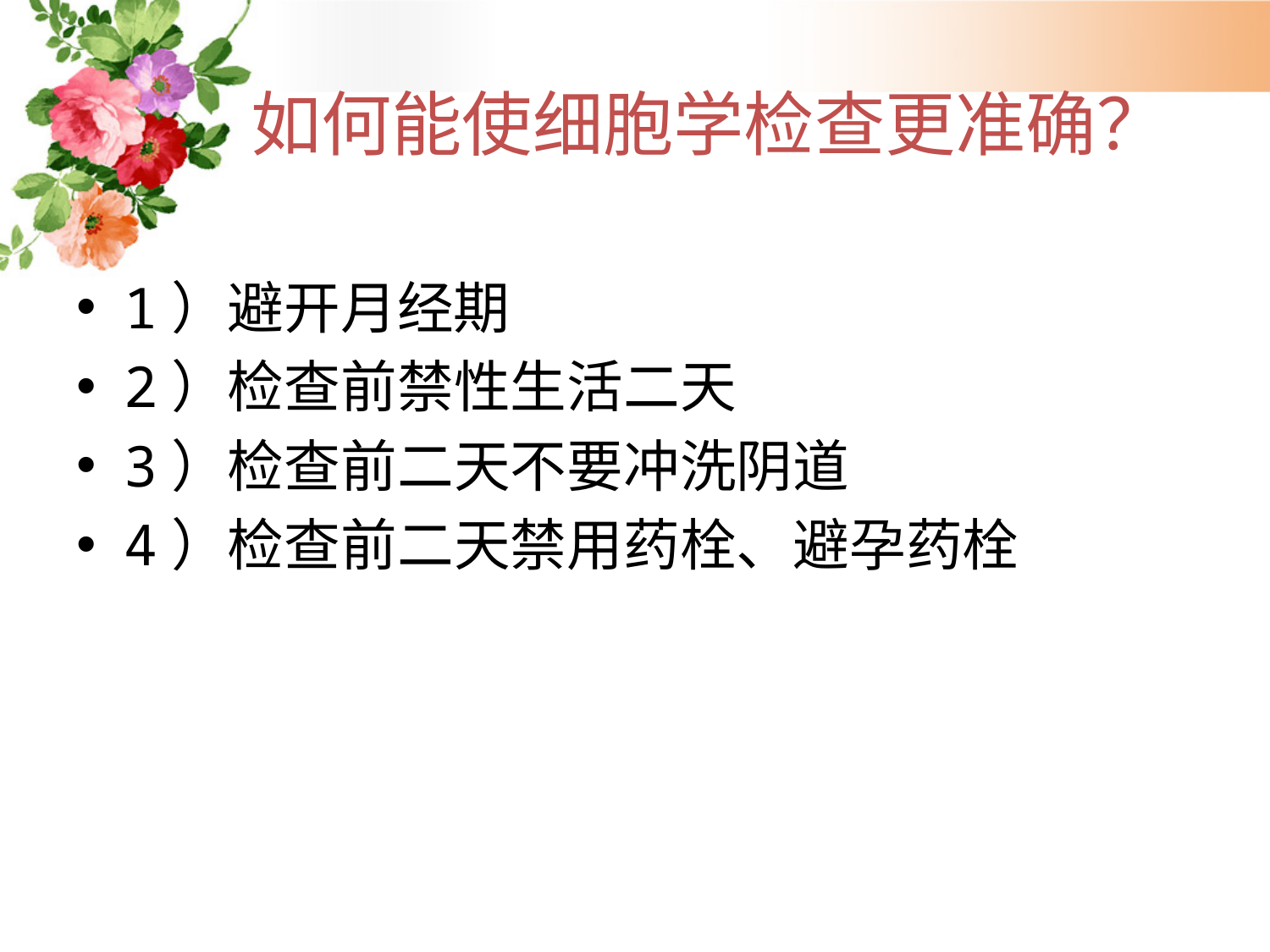

如何能使细胞学检查更准确？
1）避开月经期
2）检查前禁性生活二天
3）检查前二天不要冲洗阴道
4）检查前二天禁用药栓、避孕药栓